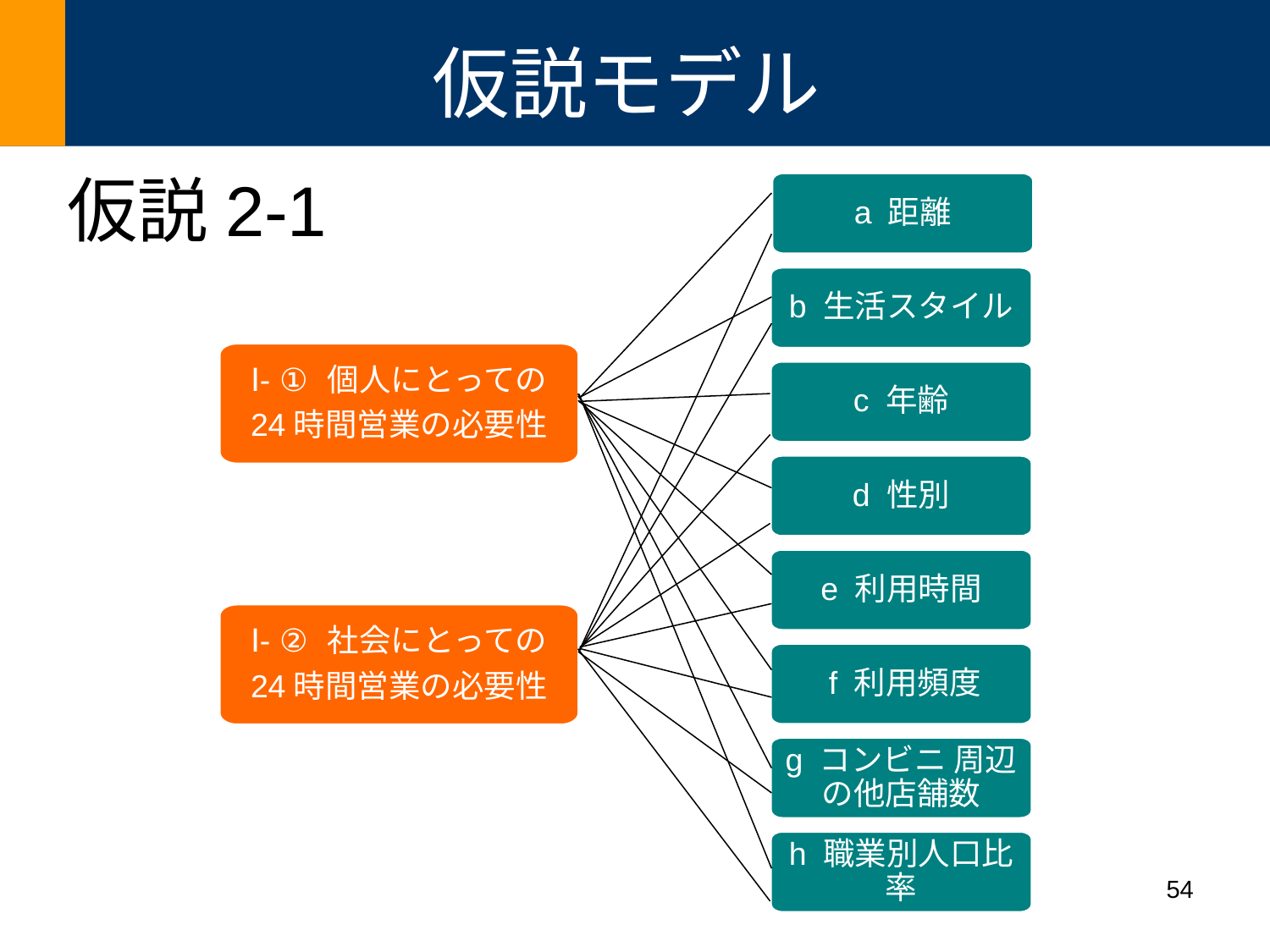

# 仮説モデル
仮説2-1
a 距離
b 生活スタイル
Ⅰ- ① 個人にとっての
24時間営業の必要性
c 年齢
d 性別
e 利用時間
Ⅰ- ② 社会にとっての
24時間営業の必要性
 f 利用頻度
g コンビニ 周辺の他店舗数
h 職業別人口比率
54